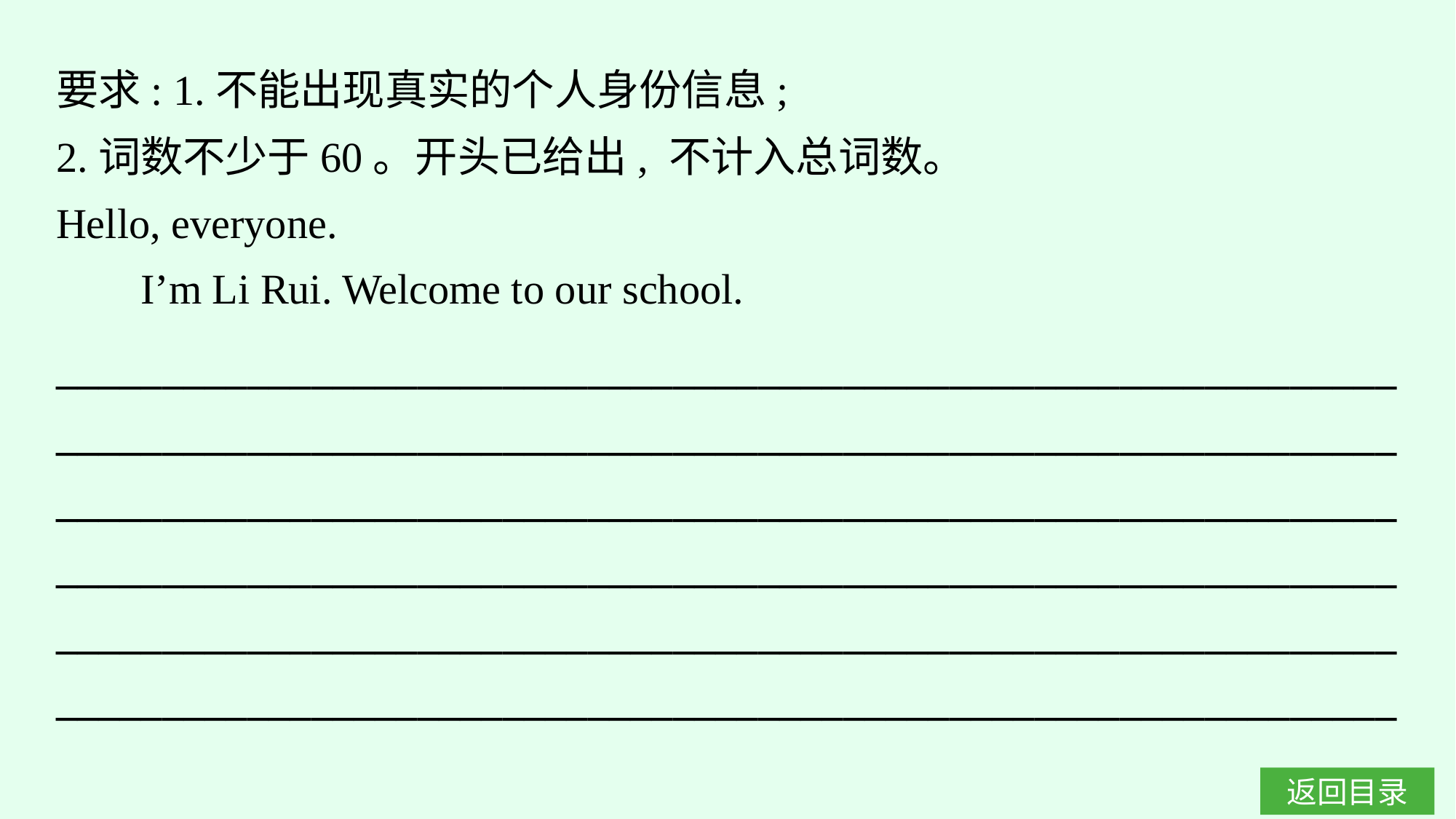

要求: 1.不能出现真实的个人身份信息;
2.词数不少于60。开头已给出, 不计入总词数。
Hello, everyone.
        I’m Li Rui. Welcome to our school.
_______________________________________________________________
_______________________________________________________________
______________________________________________________________________________________________________________________________
______________________________________________________________________________________________________________________________